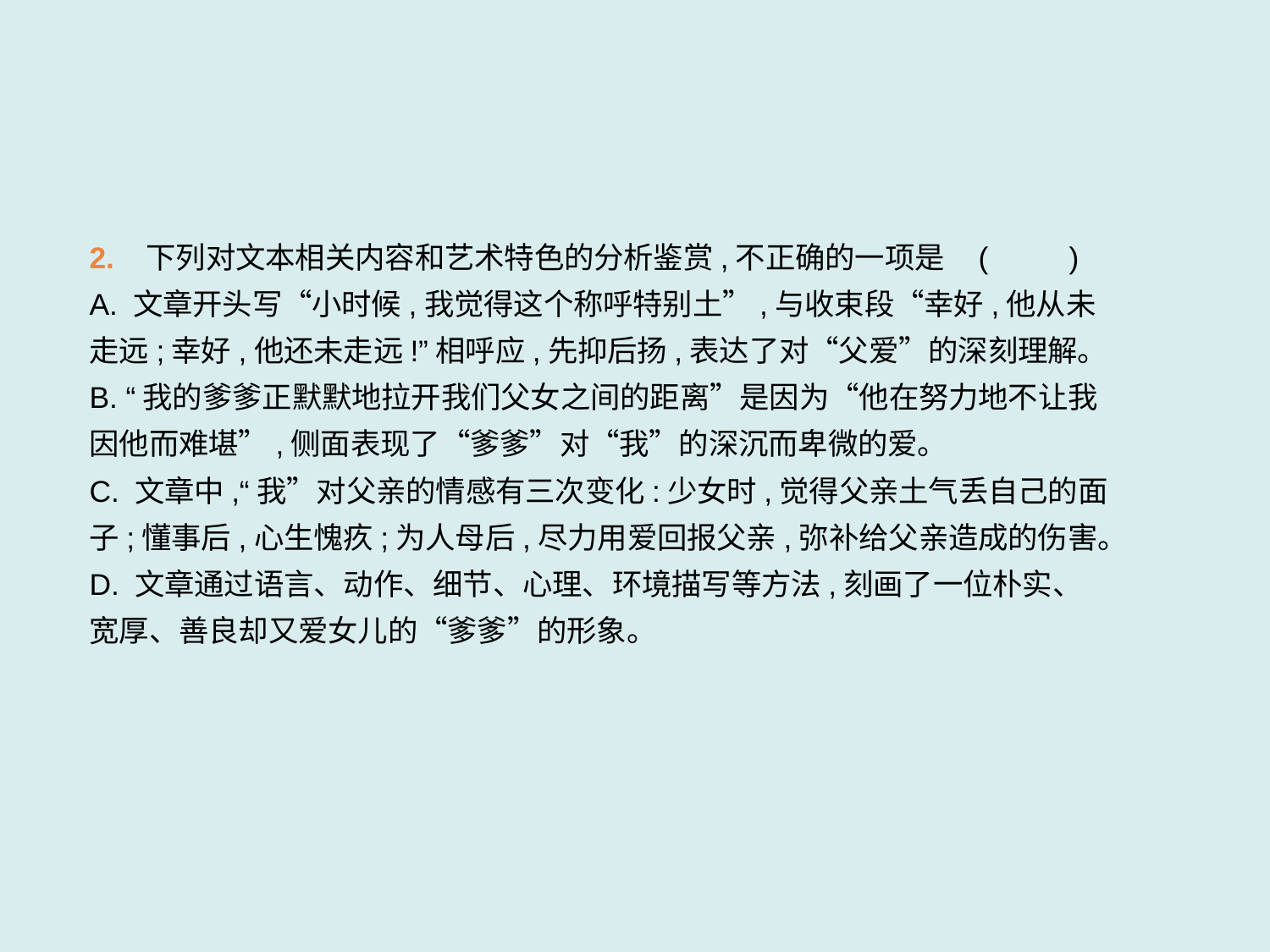

2.   下列对文本相关内容和艺术特色的分析鉴赏,不正确的一项是	(　　 )
A. 文章开头写“小时候,我觉得这个称呼特别土”,与收束段“幸好,他从未走远;幸好,他还未走远!”相呼应,先抑后扬,表达了对“父爱”的深刻理解。
B. “我的爹爹正默默地拉开我们父女之间的距离”是因为“他在努力地不让我因他而难堪”,侧面表现了“爹爹”对“我”的深沉而卑微的爱。
C. 文章中,“我”对父亲的情感有三次变化:少女时,觉得父亲土气丢自己的面子;懂事后,心生愧疚;为人母后,尽力用爱回报父亲,弥补给父亲造成的伤害。
D. 文章通过语言、动作、细节、心理、环境描写等方法,刻画了一位朴实、宽厚、善良却又爱女儿的“爹爹”的形象。